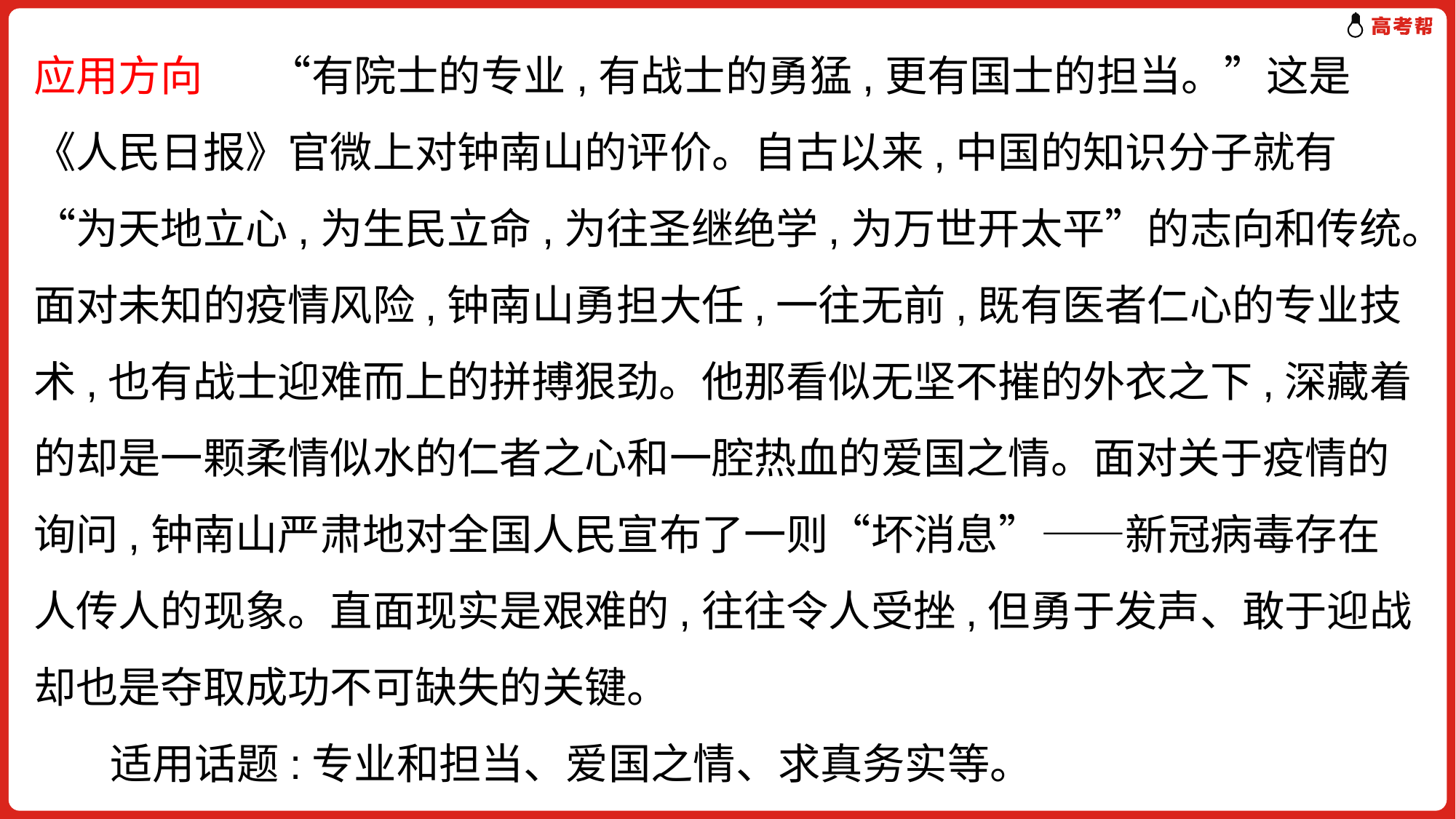

应用方向       “有院士的专业,有战士的勇猛,更有国士的担当。”这是《人民日报》官微上对钟南山的评价。自古以来,中国的知识分子就有“为天地立心,为生民立命,为往圣继绝学,为万世开太平”的志向和传统。面对未知的疫情风险,钟南山勇担大任,一往无前,既有医者仁心的专业技术,也有战士迎难而上的拼搏狠劲。他那看似无坚不摧的外衣之下,深藏着的却是一颗柔情似水的仁者之心和一腔热血的爱国之情。面对关于疫情的询问,钟南山严肃地对全国人民宣布了一则“坏消息”——新冠病毒存在人传人的现象。直面现实是艰难的,往往令人受挫,但勇于发声、敢于迎战却也是夺取成功不可缺失的关键。
       适用话题:专业和担当、爱国之情、求真务实等。